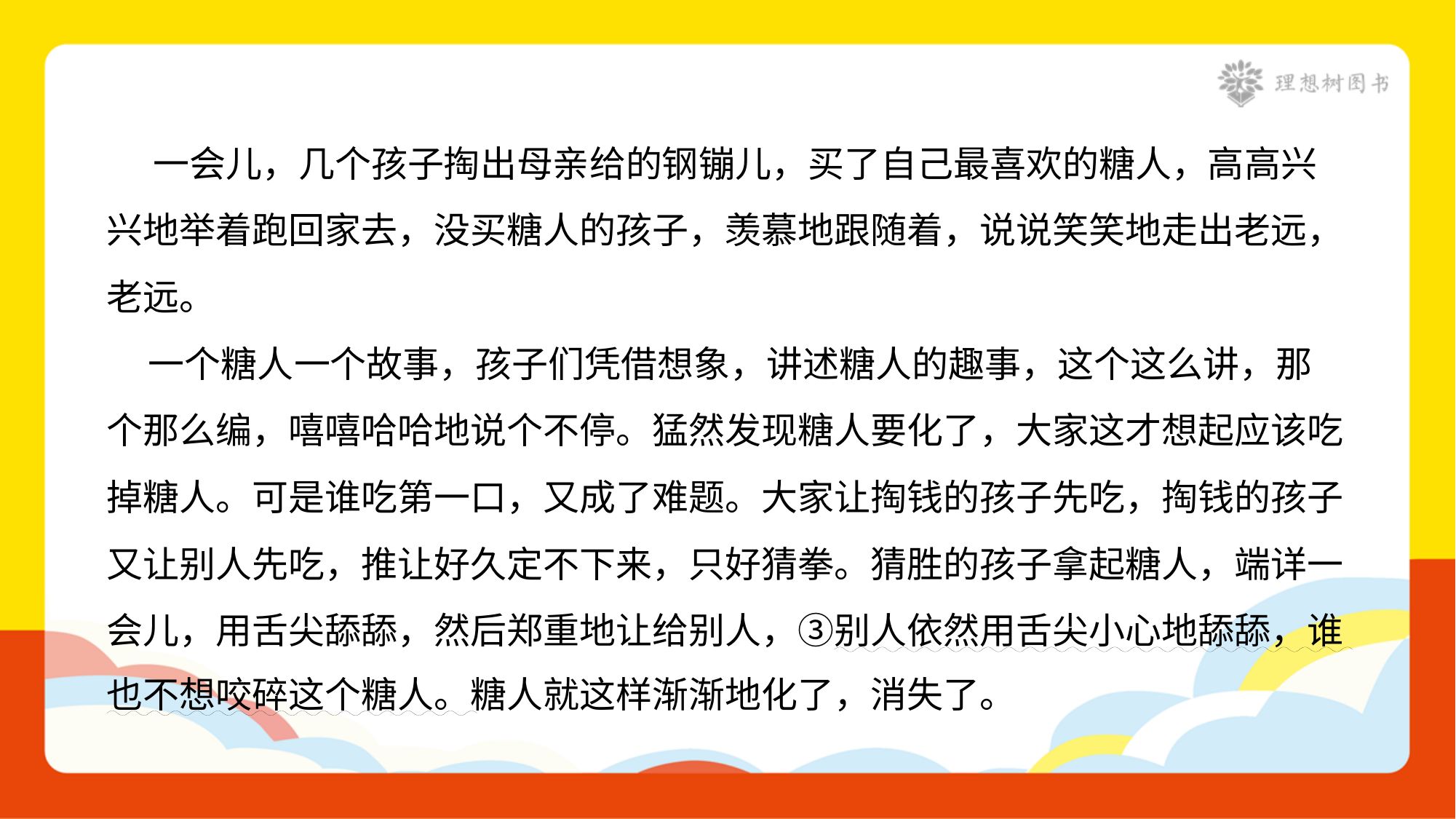

一会儿，几个孩子掏出母亲给的钢镚儿，买了自己最喜欢的糖人，高高兴
兴地举着跑回家去，没买糖人的孩子，羡慕地跟随着，说说笑笑地走出老远，
老远。
    一个糖人一个故事，孩子们凭借想象，讲述糖人的趣事，这个这么讲，那
个那么编，嘻嘻哈哈地说个不停。猛然发现糖人要化了，大家这才想起应该吃
掉糖人。可是谁吃第一口，又成了难题。大家让掏钱的孩子先吃，掏钱的孩子
又让别人先吃，推让好久定不下来，只好猜拳。猜胜的孩子拿起糖人，端详一
会儿，用舌尖舔舔，然后郑重地让给别人，③别人依然用舌尖小心地舔舔，谁
也不想咬碎这个糖人。糖人就这样渐渐地化了，消失了。